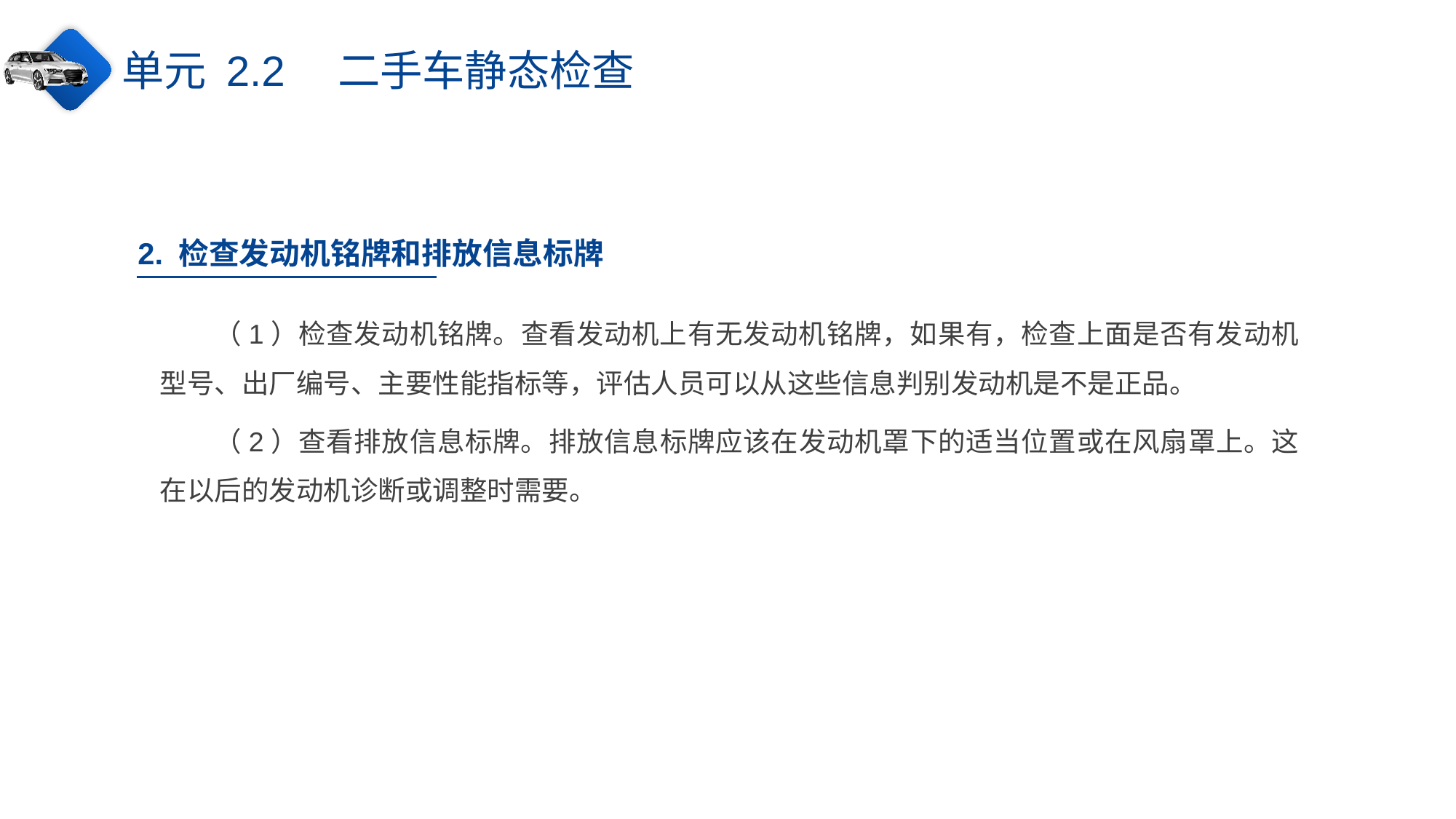

单元 2.2　二手车静态检查
2. 检查发动机铭牌和排放信息标牌
（1）检查发动机铭牌。查看发动机上有无发动机铭牌，如果有，检查上面是否有发动机型号、出厂编号、主要性能指标等，评估人员可以从这些信息判别发动机是不是正品。
（2）查看排放信息标牌。排放信息标牌应该在发动机罩下的适当位置或在风扇罩上。这在以后的发动机诊断或调整时需要。